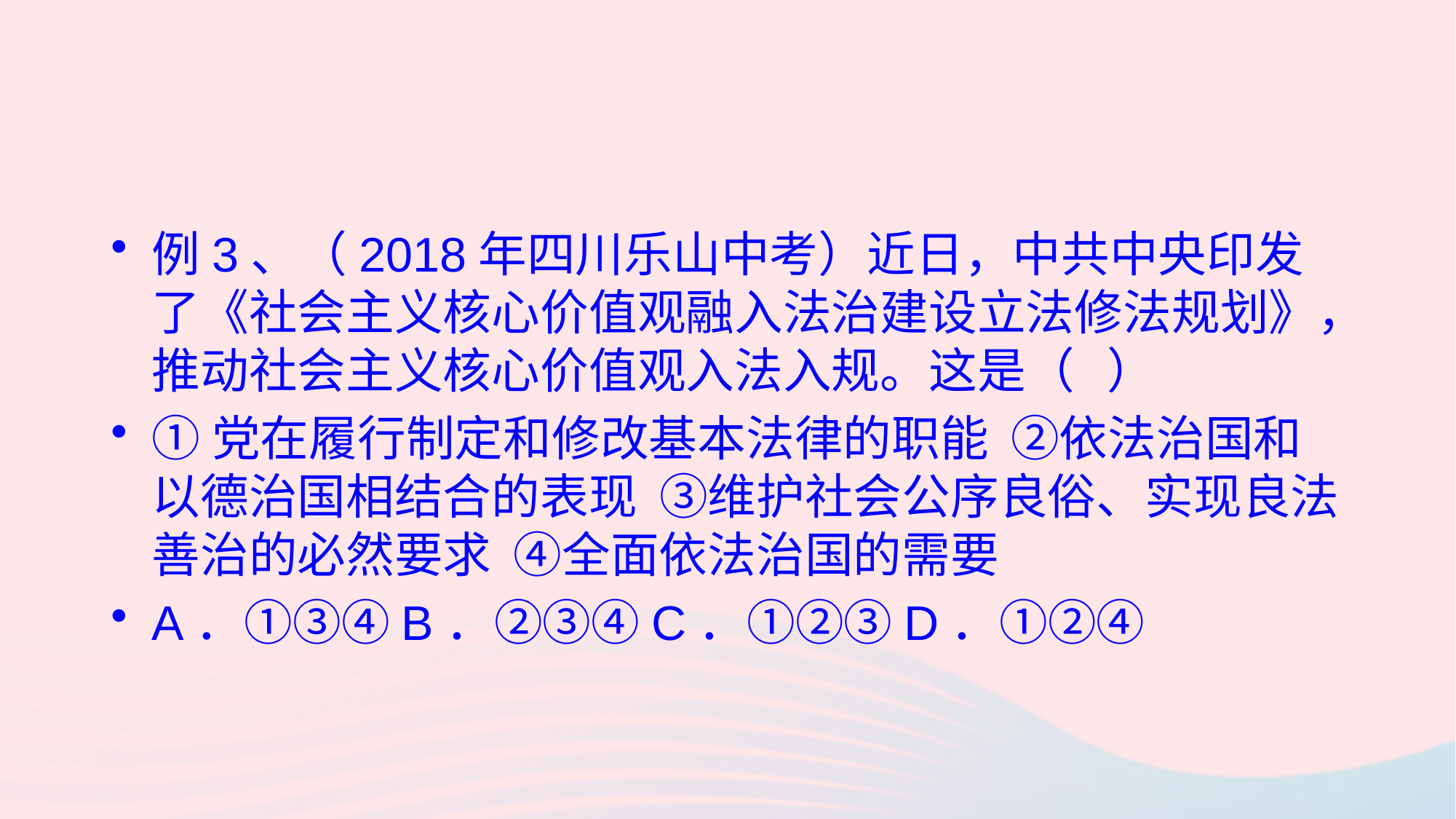

例3、（2018年四川乐山中考）近日，中共中央印发了《社会主义核心价值观融入法治建设立法修法规划》，推动社会主义核心价值观入法入规。这是（   ）
①党在履行制定和修改基本法律的职能  ②依法治国和以德治国相结合的表现  ③维护社会公序良俗、实现良法善治的必然要求  ④全面依法治国的需要
A．①③④B．②③④C．①②③D．①②④